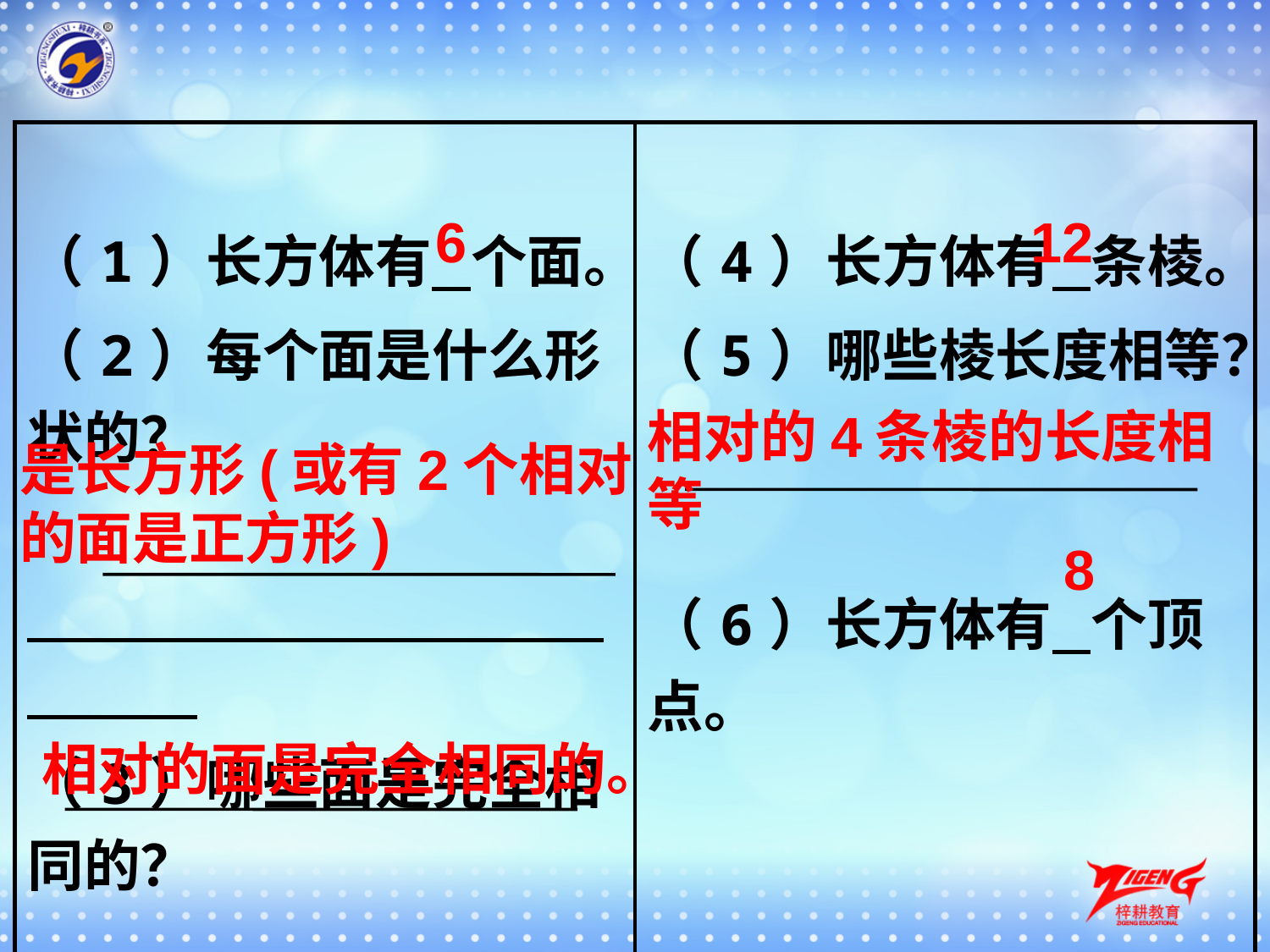

| （1）长方体有 个面。 （2）每个面是什么形状的？ （3）哪些面是完全相同的？ | （4）长方体有 条棱。 （5）哪些棱长度相等？ （6）长方体有 个顶点。 |
| --- | --- |
6
12
相对的4条棱的长度相等
是长方形(或有2个相对
的面是正方形)

8

相对的面是完全相同的。